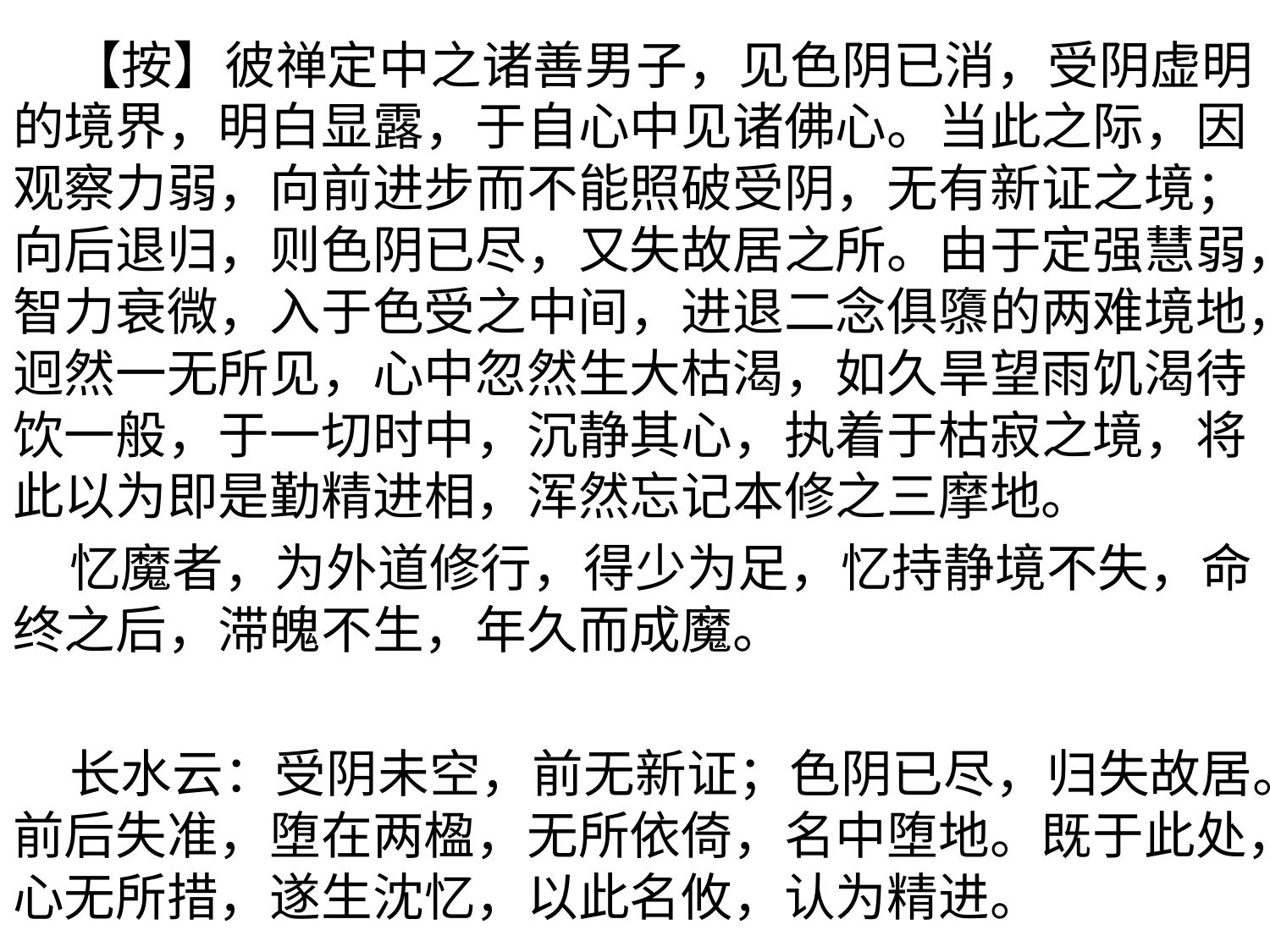

【按】彼禅定中之诸善男子，见色阴已消，受阴虚明的境界，明白显露，于自心中见诸佛心。当此之际，因观察力弱，向前进步而不能照破受阴，无有新证之境；向后退归，则色阴已尽，又失故居之所。由于定强慧弱，智力衰微，入于色受之中间，进退二念俱隳的两难境地，迥然一无所见，心中忽然生大枯渴，如久旱望雨饥渴待饮一般，于一切时中，沉静其心，执着于枯寂之境，将此以为即是勤精进相，浑然忘记本修之三摩地。
    忆魔者，为外道修行，得少为足，忆持静境不失，命终之后，滞魄不生，年久而成魔。

    长水云：受阴未空，前无新证；色阴已尽，归失故居。前后失准，堕在两楹，无所依倚，名中堕地。既于此处，心无所措，遂生沈忆，以此名攸，认为精进。